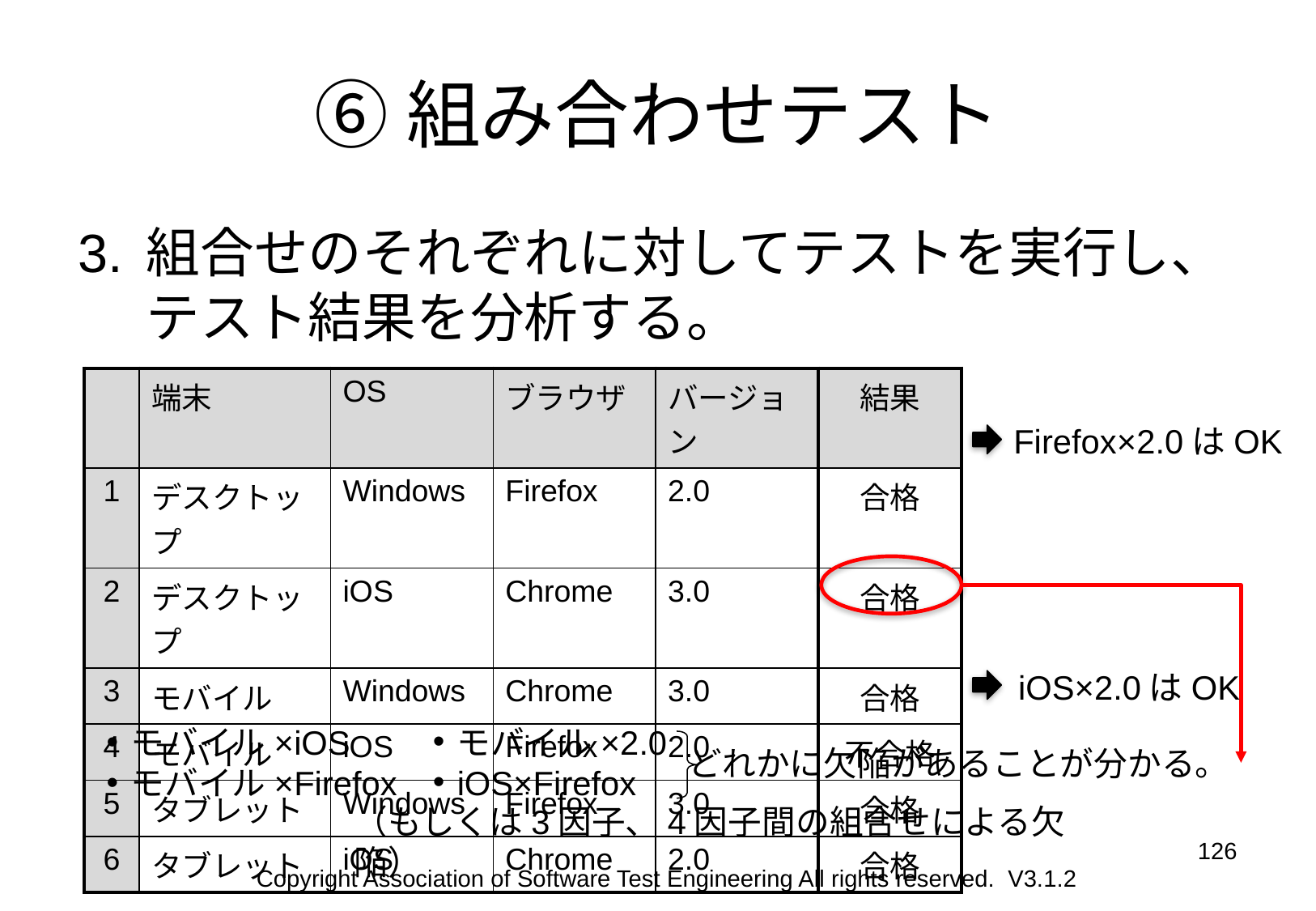

# ⑥組み合わせテスト
組合せのそれぞれに対してテストを実行し、テスト結果を分析する。
|  | 端末 | OS | ブラウザ | バージョン | 結果 |
| --- | --- | --- | --- | --- | --- |
| 1 | デスクトップ | Windows | Firefox | 2.0 | 合格 |
| 2 | デスクトップ | iOS | Chrome | 3.0 | 合格 |
| 3 | モバイル | Windows | Chrome | 3.0 | 合格 |
| 4 | モバイル | iOS | Firefox | 2.0 | 不合格 |
| 5 | タブレット | Windows | Firefox | 3.0 | 合格 |
| 6 | タブレット | iOS | Chrome | 2.0 | 合格 |
Firefox×2.0はOK

iOS×2.0はOK

モバイル×2.0
iOS×Firefox
モバイル×iOS
モバイル×Firefox

どれかに欠陥があることが分かる。
（もしくは3因子、4因子間の組合せによる欠陥）
126
Copyright Association of Software Test Engineering All rights reserved.  V3.1.2